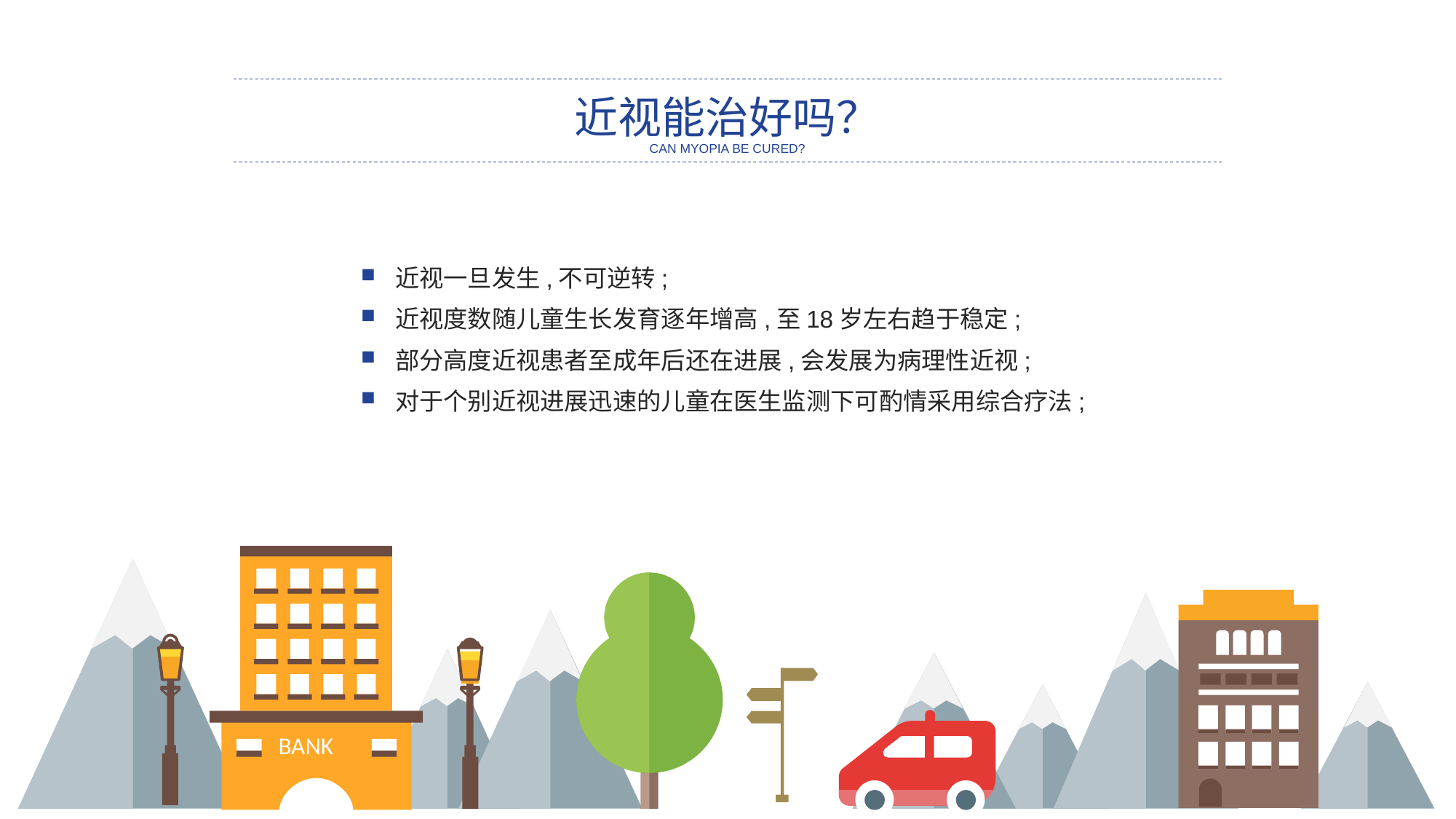

近视能治好吗？
CAN MYOPIA BE CURED?
近视一旦发生,不可逆转;
近视度数随儿童生长发育逐年增高,至18岁左右趋于稳定;
部分高度近视患者至成年后还在进展,会发展为病理性近视;
对于个别近视进展迅速的儿童在医生监测下可酌情采用综合疗法;

BANK